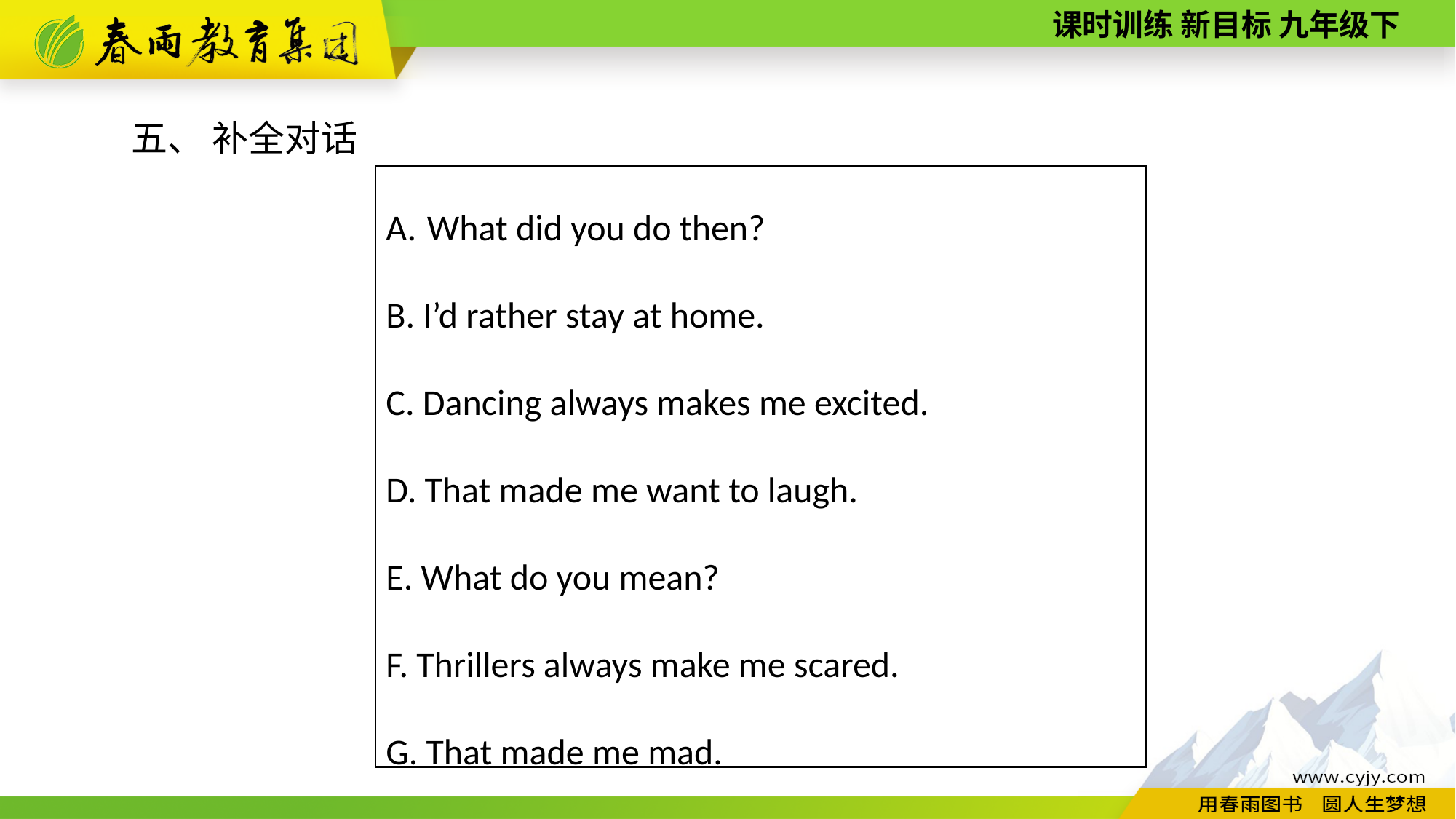

五、 补全对话
What did you do then?
B. I’d rather stay at home.
C. Dancing always makes me excited.
D. That made me want to laugh.
E. What do you mean?
F. Thrillers always make me scared.
G. That made me mad.